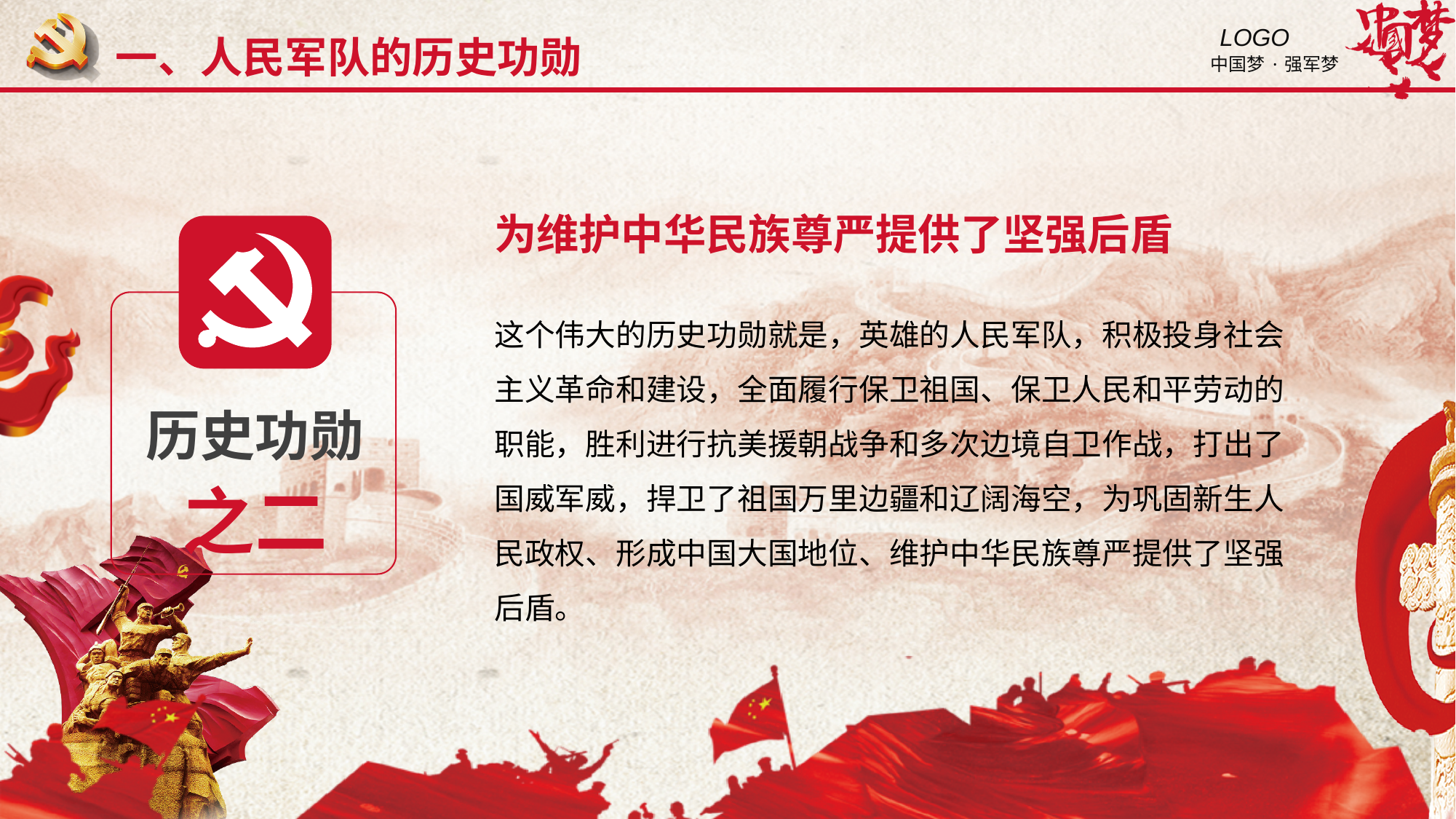

为维护中华民族尊严提供了坚强后盾

历史功勋之二
这个伟大的历史功勋就是，英雄的人民军队，积极投身社会主义革命和建设，全面履行保卫祖国、保卫人民和平劳动的职能，胜利进行抗美援朝战争和多次边境自卫作战，打出了国威军威，捍卫了祖国万里边疆和辽阔海空，为巩固新生人民政权、形成中国大国地位、维护中华民族尊严提供了坚强后盾。